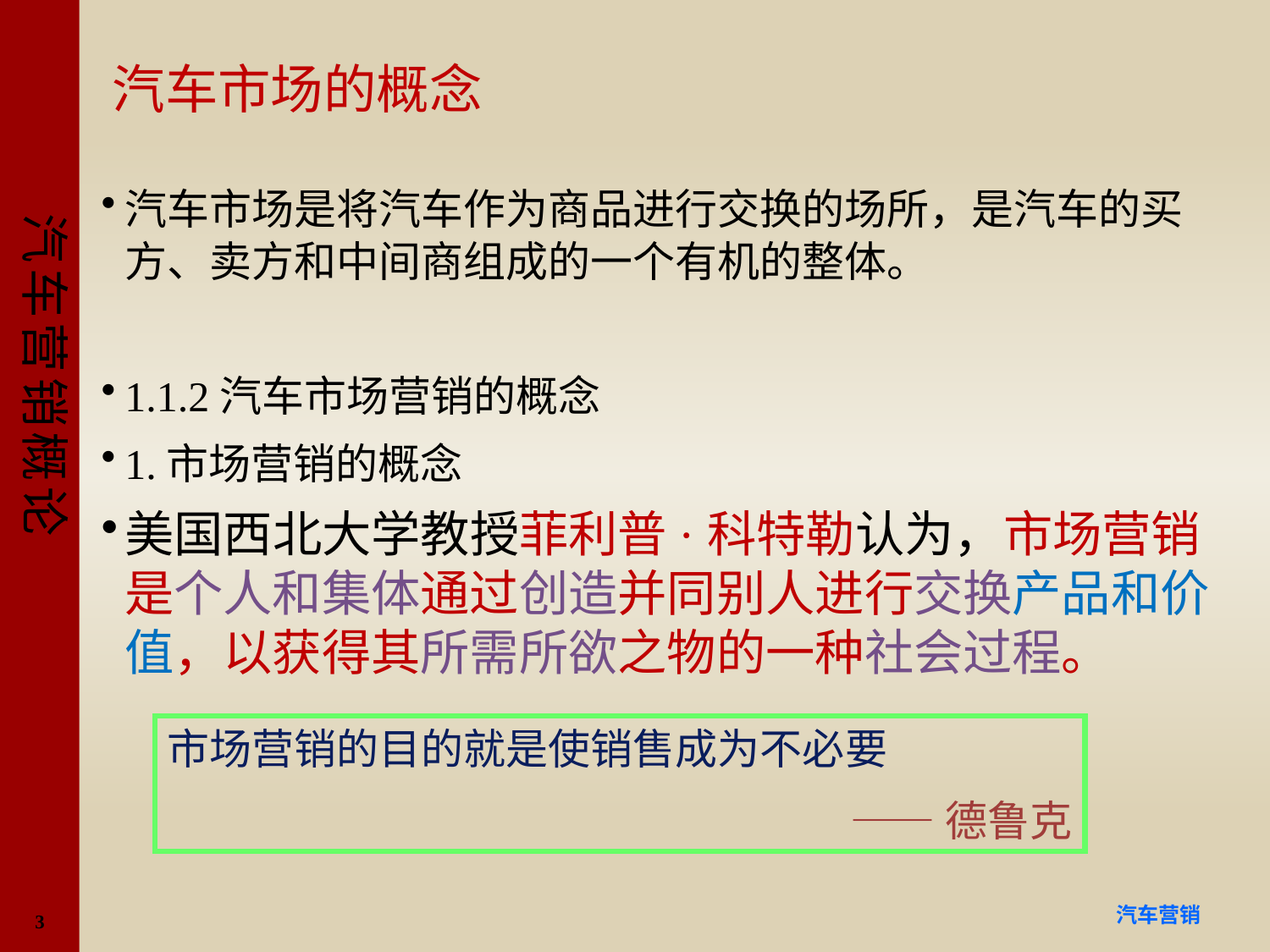

# 汽车市场的概念
汽车市场是将汽车作为商品进行交换的场所，是汽车的买方、卖方和中间商组成的一个有机的整体。

1.1.2汽车市场营销的概念
1.市场营销的概念
美国西北大学教授菲利普·科特勒认为，市场营销是个人和集体通过创造并同别人进行交换产品和价值，以获得其所需所欲之物的一种社会过程。

市场营销的目的就是使销售成为不必要
——德鲁克
3